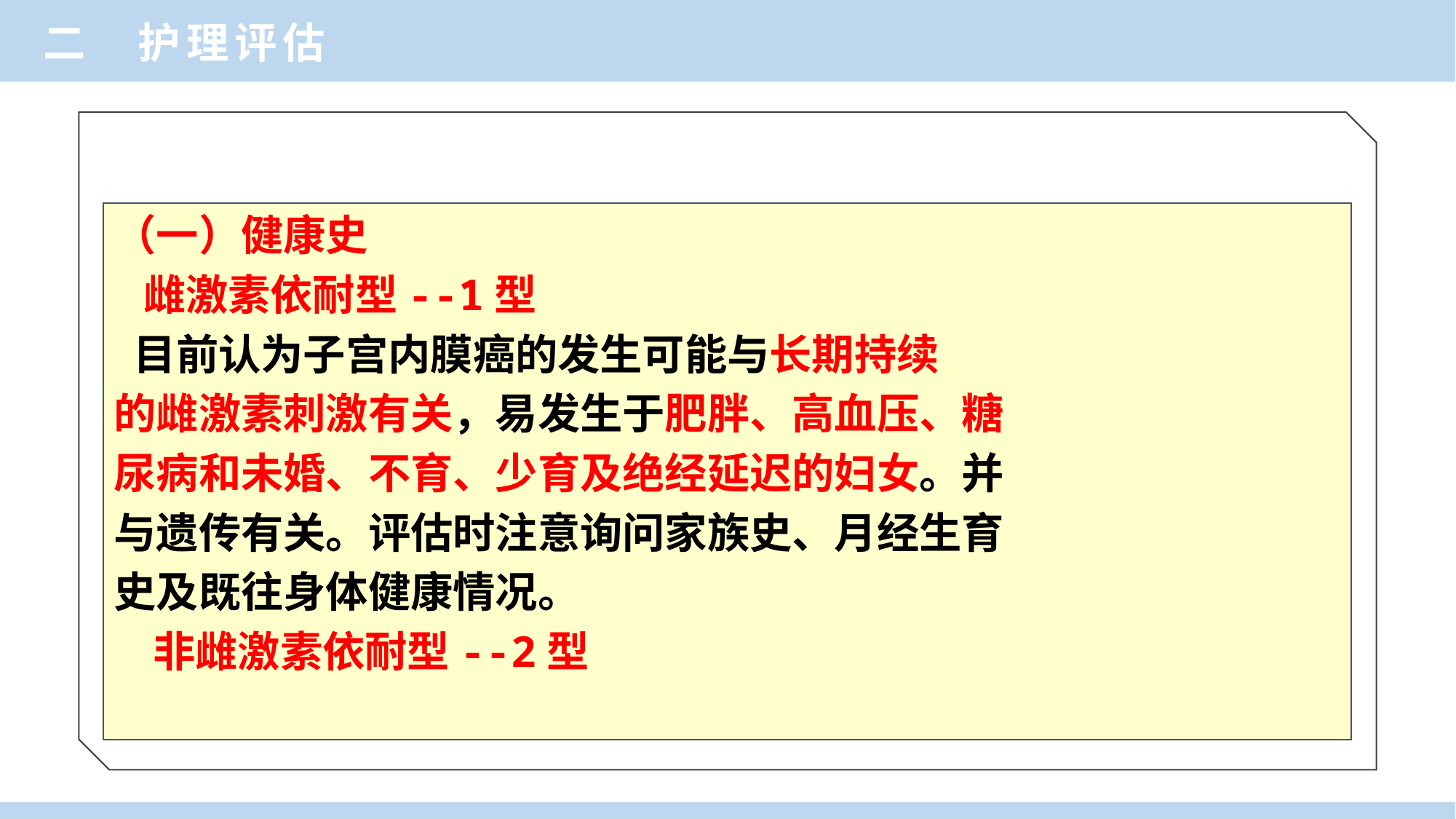

二   护理评估

（一）健康史
  雌激素依耐型--1型
 目前认为子宫内膜癌的发生可能与长期持续
的雌激素刺激有关，易发生于肥胖、高血压、糖
尿病和未婚、不育、少育及绝经延迟的妇女。并
与遗传有关。评估时注意询问家族史、月经生育
史及既往身体健康情况。
   非雌激素依耐型--2型